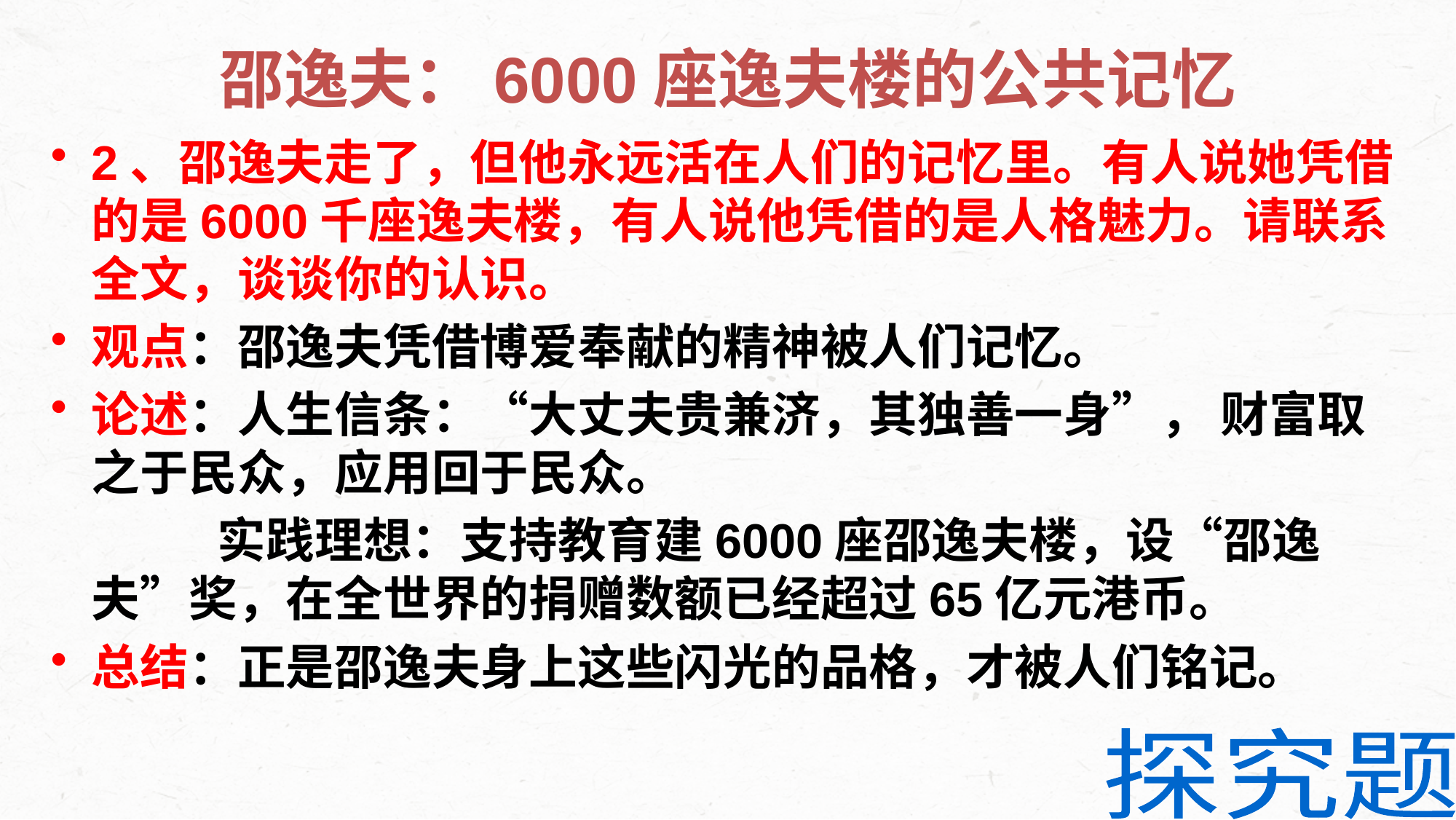

# 邵逸夫：6000座逸夫楼的公共记忆
2、邵逸夫走了，但他永远活在人们的记忆里。有人说她凭借的是6000千座逸夫楼，有人说他凭借的是人格魅力。请联系全文，谈谈你的认识。
观点：邵逸夫凭借博爱奉献的精神被人们记忆。
论述：人生信条：“大丈夫贵兼济，其独善一身”， 财富取之于民众，应用回于民众。
              实践理想：支持教育建6000座邵逸夫楼，设“邵逸夫”奖，在全世界的捐赠数额已经超过65亿元港币。
总结：正是邵逸夫身上这些闪光的品格，才被人们铭记。
探究题